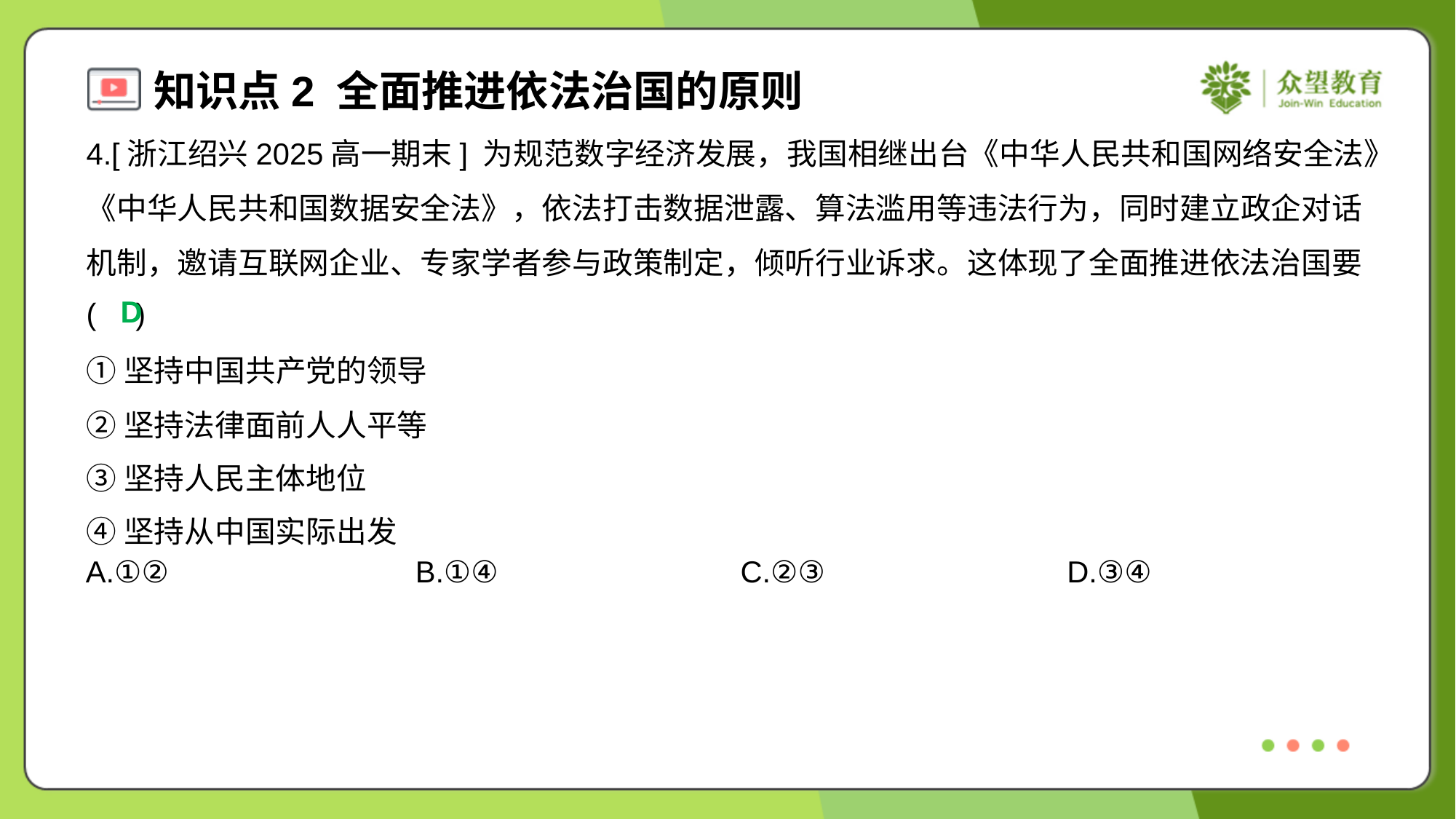

4.[浙江绍兴2025高一期末] 为规范数字经济发展，我国相继出台《中华人民共和国网络安全法》
《中华人民共和国数据安全法》，依法打击数据泄露、算法滥用等违法行为，同时建立政企对话
机制，邀请互联网企业、专家学者参与政策制定，倾听行业诉求。这体现了全面推进依法治国要
(     )
D
①坚持中国共产党的领导
②坚持法律面前人人平等
③坚持人民主体地位
④坚持从中国实际出发
A.①②	B.①④	C.②③	D.③④